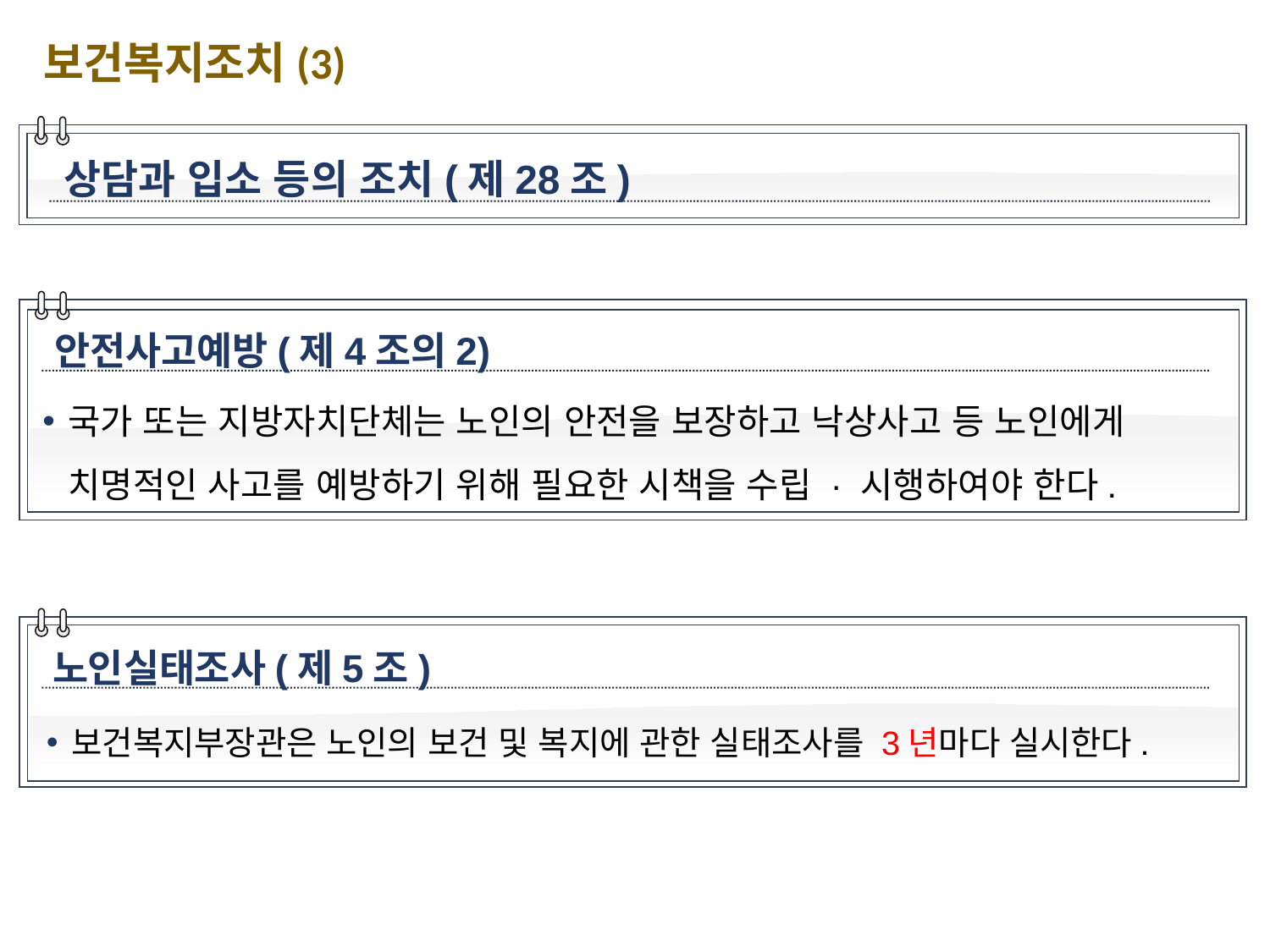

보건복지조치(3)

상담과 입소 등의 조치(제28조)

안전사고예방(제4조의2)

국가 또는 지방자치단체는 노인의 안전을 보장하고 낙상사고 등 노인에게 치명적인 사고를 예방하기 위해 필요한 시책을 수립 · 시행하여야 한다.

노인실태조사(제5조)

보건복지부장관은 노인의 보건 및 복지에 관한 실태조사를 3년마다 실시한다.